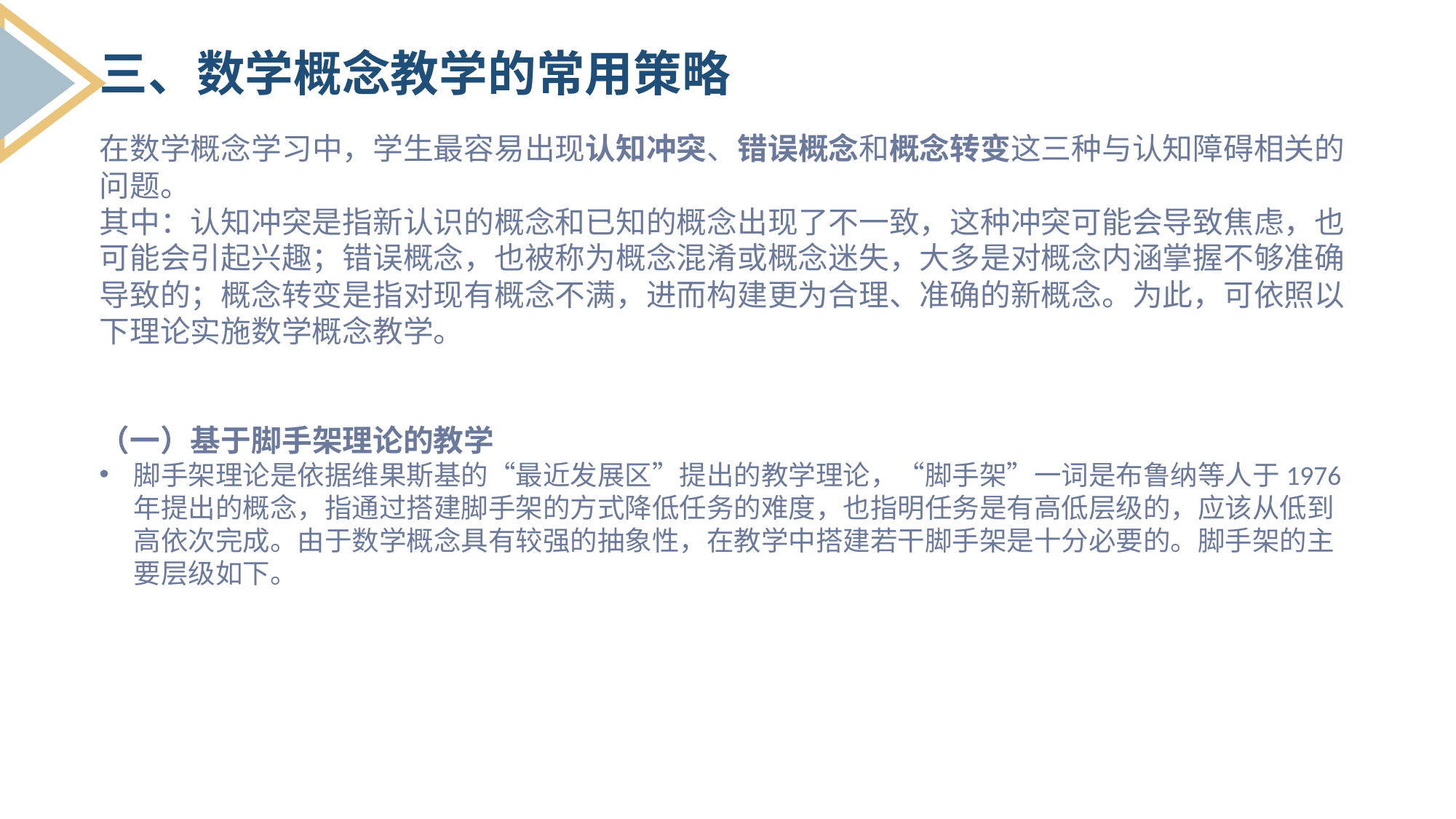

三、数学概念教学的常用策略

在数学概念学习中，学生最容易出现认知冲突、错误概念和概念转变这三种与认知障碍相关的问题。
其中：认知冲突是指新认识的概念和已知的概念出现了不一致，这种冲突可能会导致焦虑，也可能会引起兴趣；错误概念，也被称为概念混淆或概念迷失，大多是对概念内涵掌握不够准确导致的；概念转变是指对现有概念不满，进而构建更为合理、准确的新概念。为此，可依照以下理论实施数学概念教学。

（一）基于脚手架理论的教学
脚手架理论是依据维果斯基的“最近发展区”提出的教学理论，“脚手架”一词是布鲁纳等人于1976年提出的概念，指通过搭建脚手架的方式降低任务的难度，也指明任务是有高低层级的，应该从低到高依次完成。由于数学概念具有较强的抽象性，在教学中搭建若干脚手架是十分必要的。脚手架的主要层级如下。